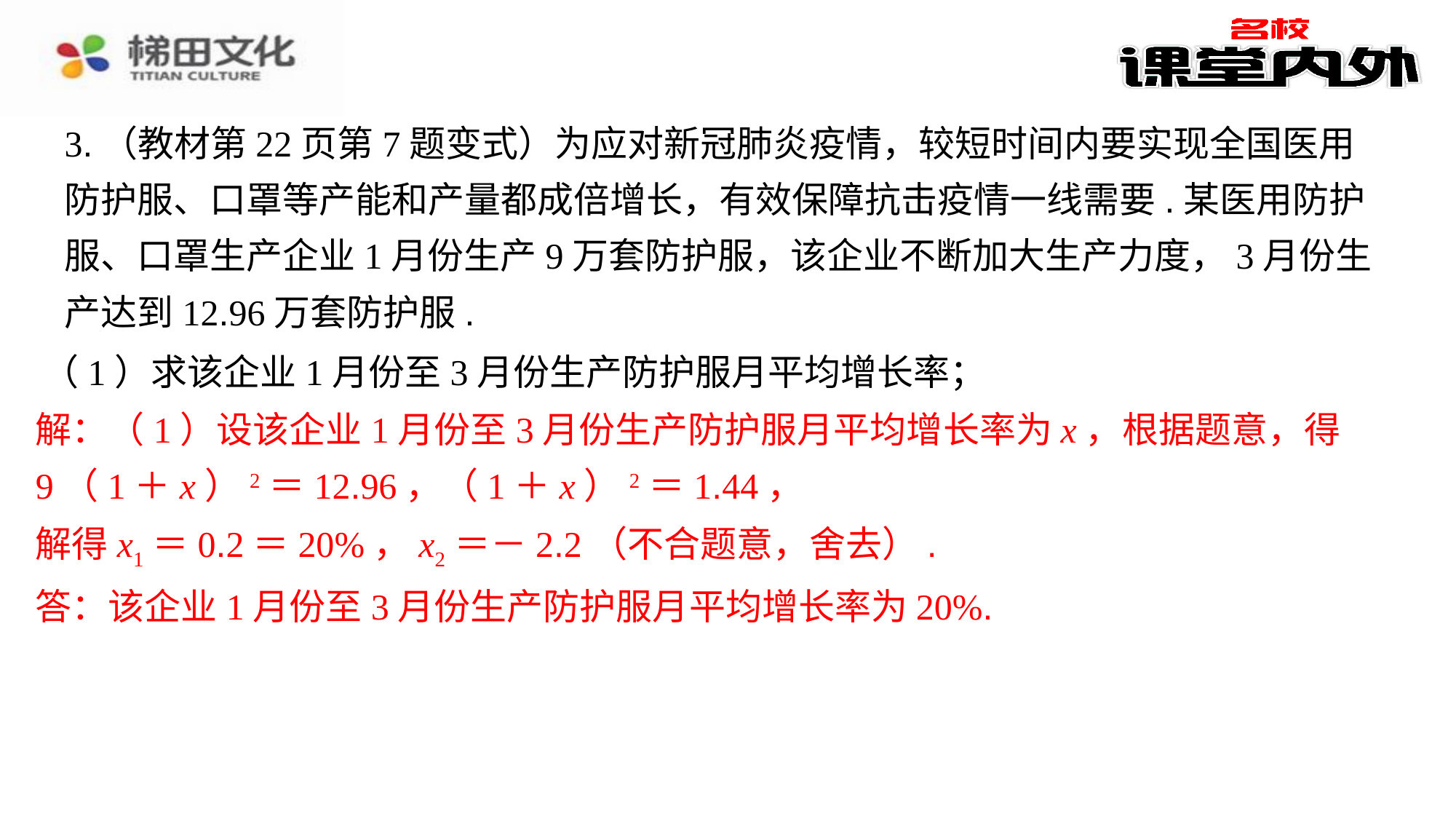

3.（教材第22页第7题变式）为应对新冠肺炎疫情，较短时间内要实现全国医用防护服、口罩等产能和产量都成倍增长，有效保障抗击疫情一线需要.某医用防护服、口罩生产企业1月份生产9万套防护服，该企业不断加大生产力度，3月份生产达到12.96万套防护服.
（1）求该企业1月份至3月份生产防护服月平均增长率；
解：（1）设该企业1月份至3月份生产防护服月平均增长率为x，根据题意，得
9（1＋x）2＝12.96，（1＋x）2＝1.44，
解得x1＝0.2＝20%，x2＝－2.2（不合题意，舍去）.
答：该企业1月份至3月份生产防护服月平均增长率为20%.